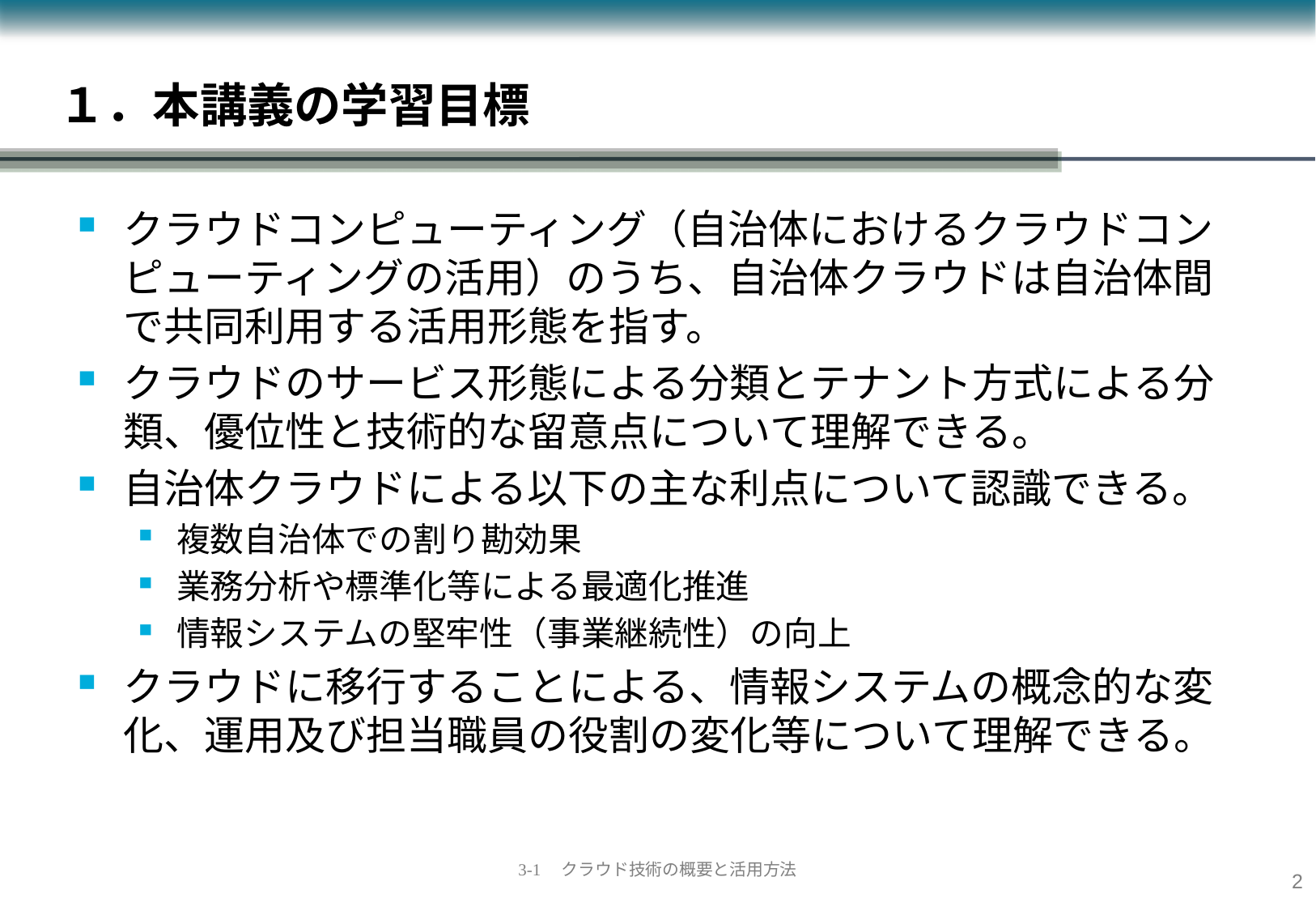

# １．本講義の学習目標
クラウドコンピューティング（自治体におけるクラウドコンピューティングの活用）のうち、自治体クラウドは自治体間で共同利用する活用形態を指す。
クラウドのサービス形態による分類とテナント方式による分類、優位性と技術的な留意点について理解できる。
自治体クラウドによる以下の主な利点について認識できる。
複数自治体での割り勘効果
業務分析や標準化等による最適化推進
情報システムの堅牢性（事業継続性）の向上
クラウドに移行することによる、情報システムの概念的な変化、運用及び担当職員の役割の変化等について理解できる。
2
3-1　クラウド技術の概要と活用方法